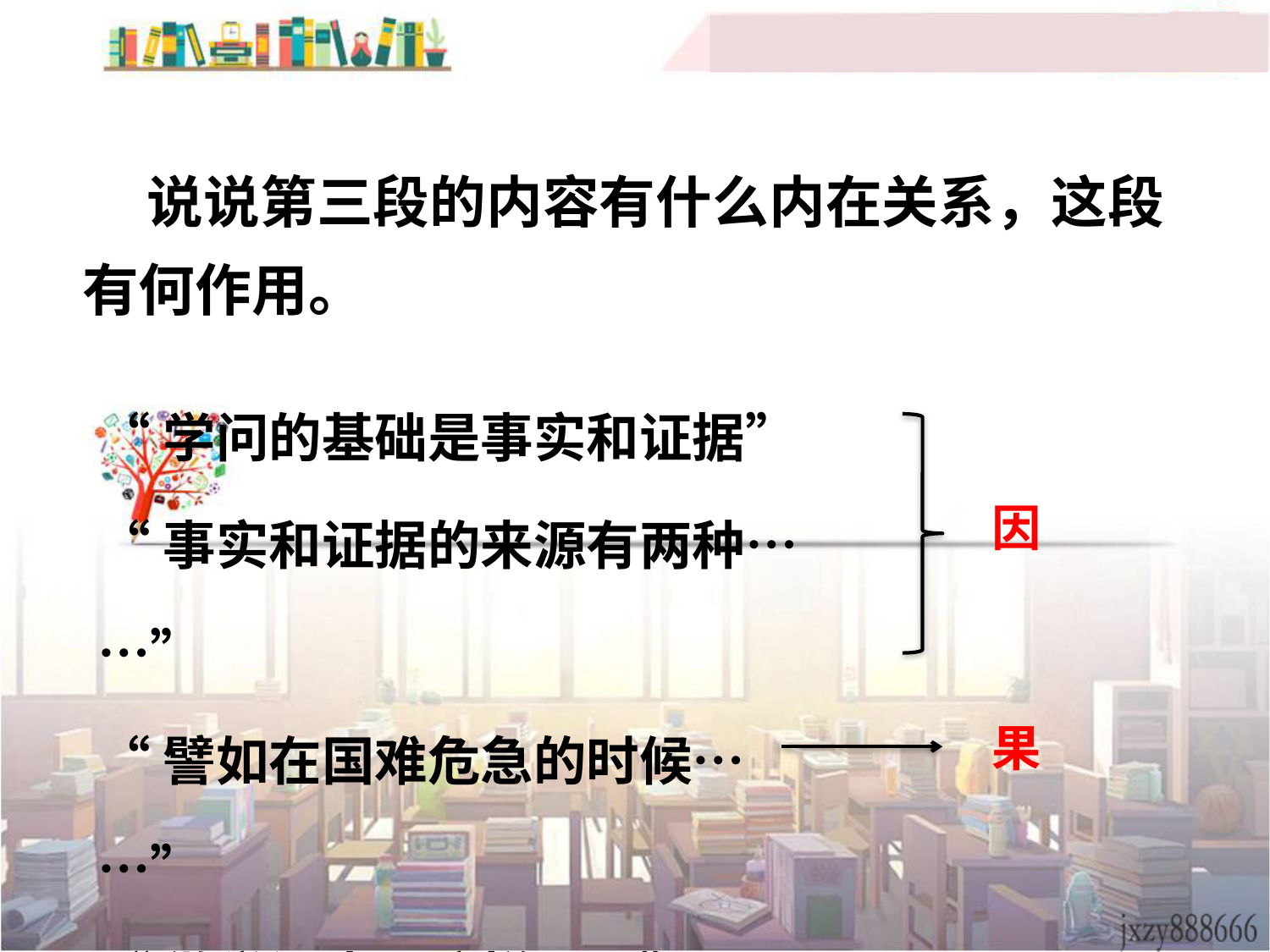

说说第三段的内容有什么内在关系，这段有何作用。
“学问的基础是事实和证据”
“事实和证据的来源有两种……”
“譬如在国难危急的时候……”
“做学问也是这样……”

因
果